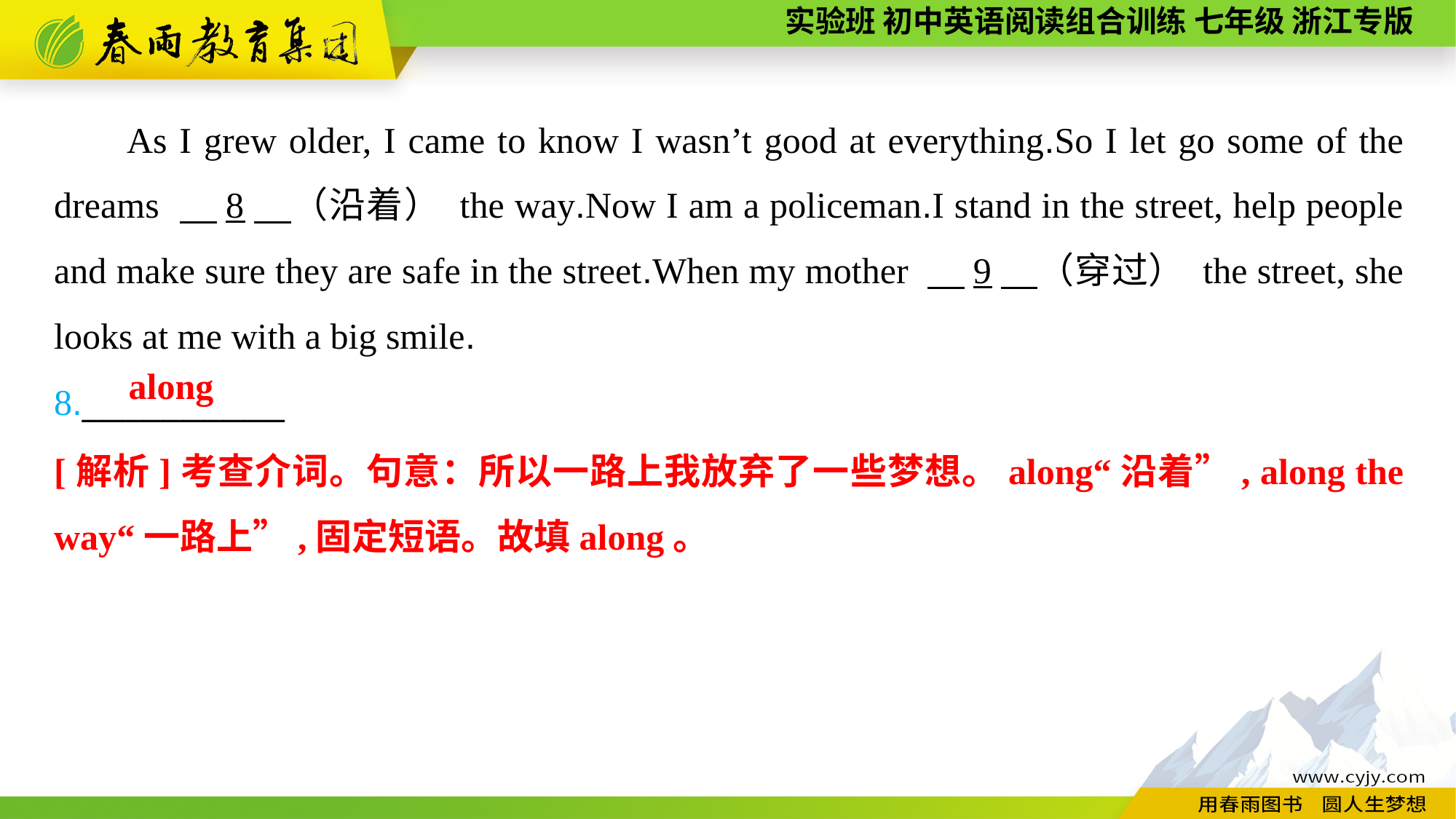

As I grew older, I came to know I wasn’t good at everything.So I let go some of the dreams 　8　（沿着） the way.Now I am a policeman.I stand in the street, help people and make sure they are safe in the street.When my mother 　9　（穿过） the street, she looks at me with a big smile.
8.__________
along
[解析]考查介词。句意：所以一路上我放弃了一些梦想。along“沿着”, along the way“一路上”,固定短语。故填along。